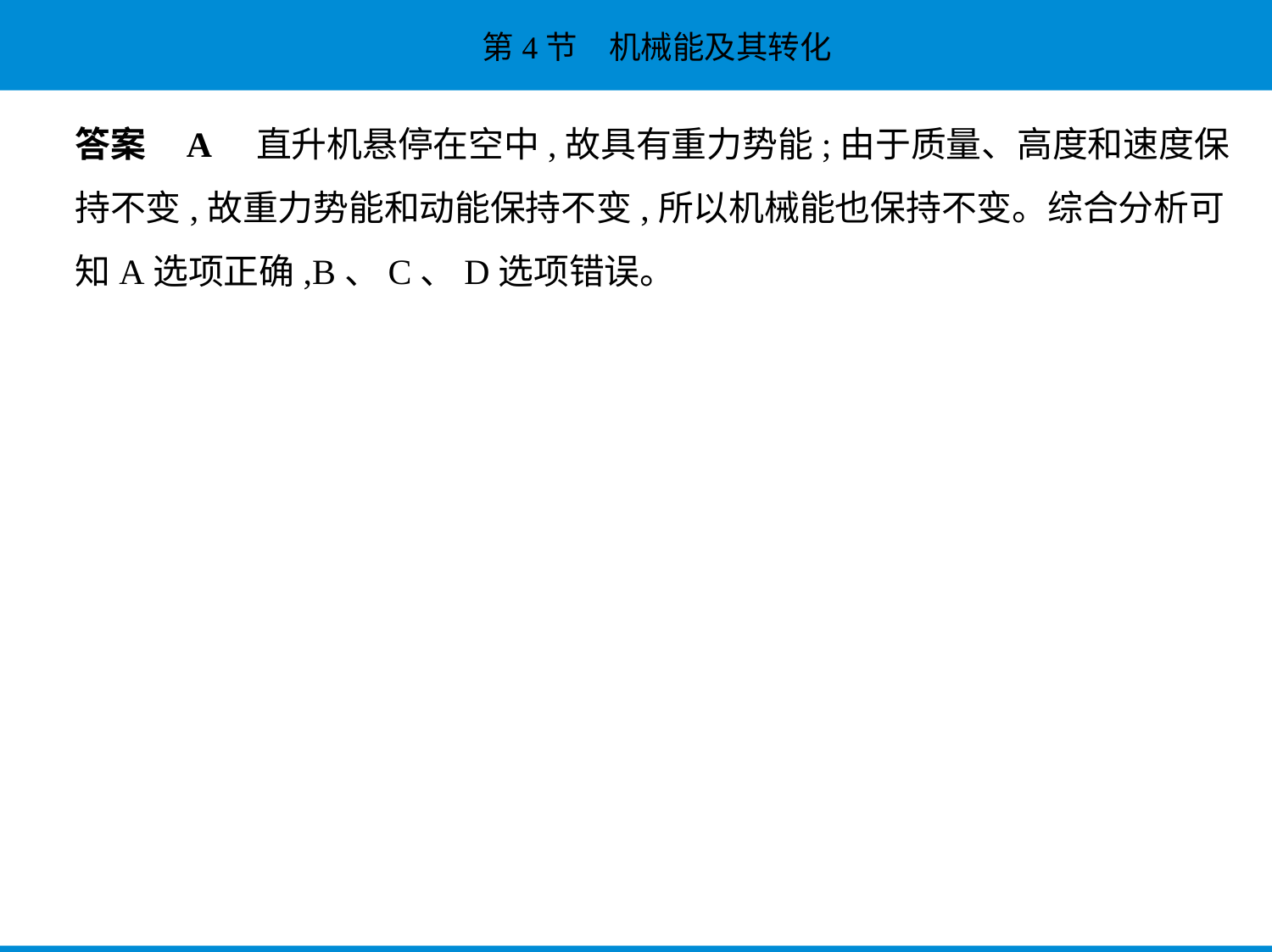

答案    A　直升机悬停在空中,故具有重力势能;由于质量、高度和速度保
持不变,故重力势能和动能保持不变,所以机械能也保持不变。综合分析可
知A选项正确,B、C、D选项错误。